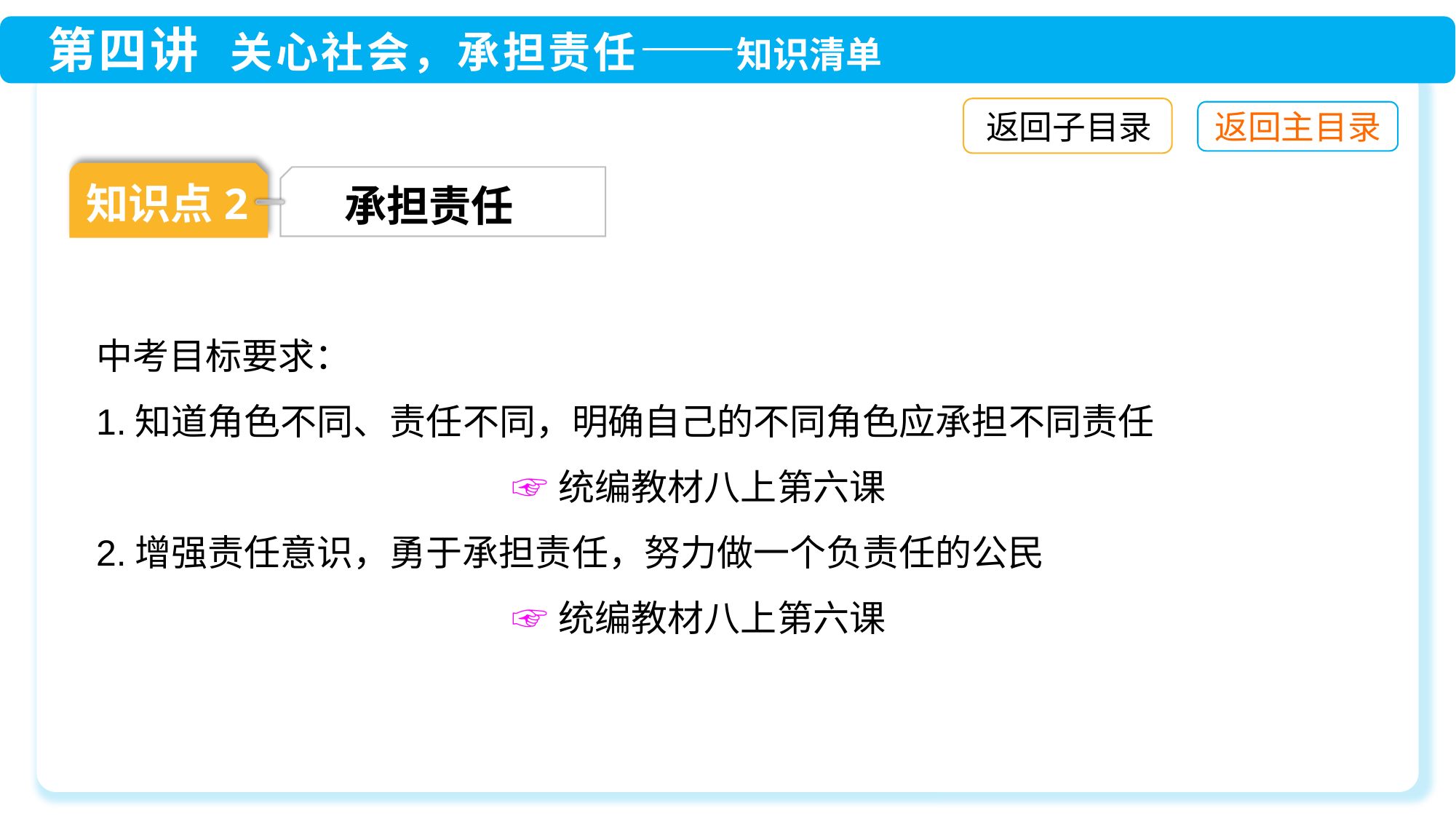

返回子目录
知识点2
承担责任

中考目标要求：
1.知道角色不同、责任不同，明确自己的不同角色应承担不同责任
                                                   ☞统编教材八上第六课
2.增强责任意识，勇于承担责任，努力做一个负责任的公民
                                                   ☞统编教材八上第六课